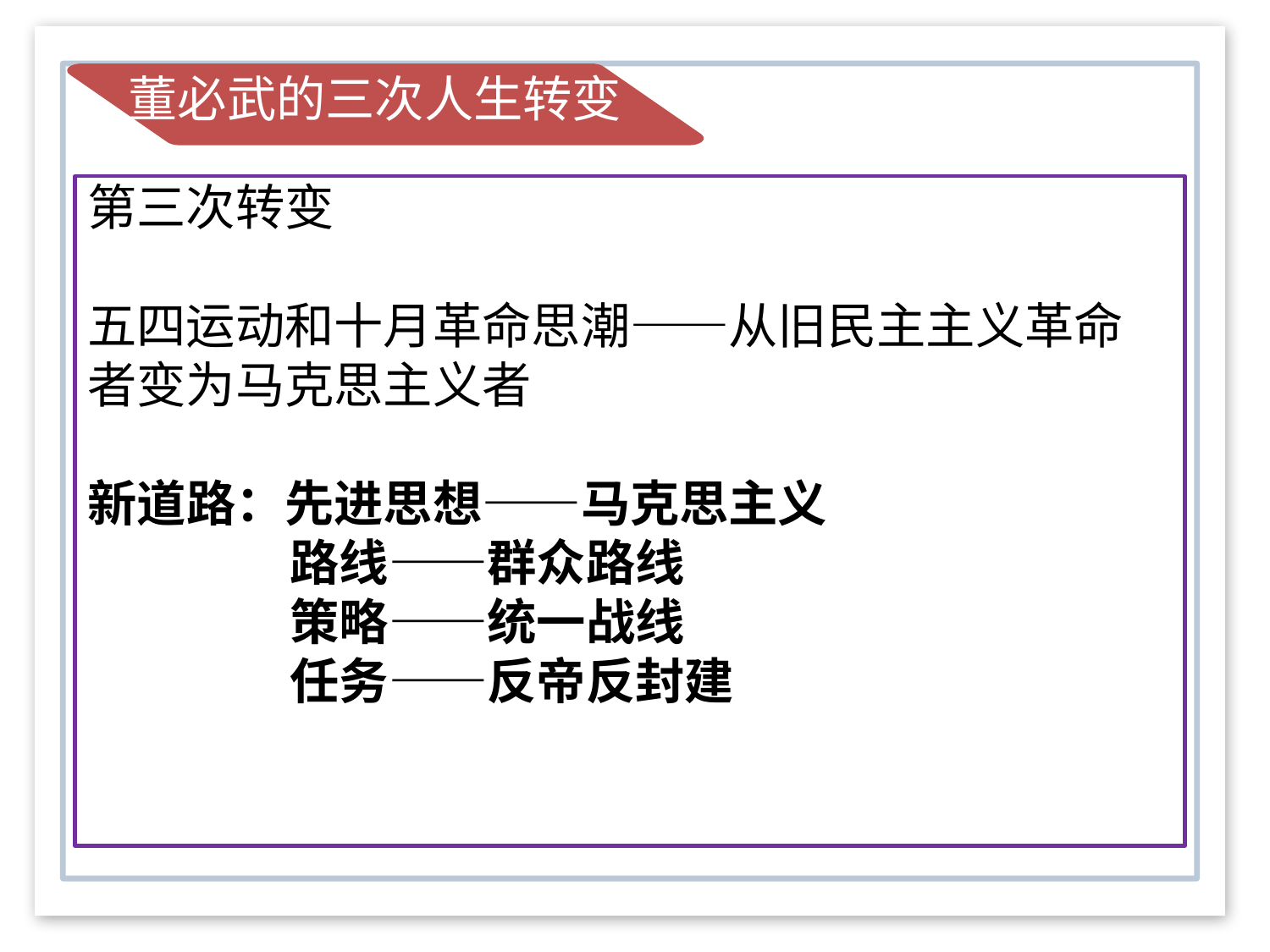

董必武的三次人生转变
第三次转变

五四运动和十月革命思潮——从旧民主主义革命者变为马克思主义者

新道路：先进思想——马克思主义
                 路线——群众路线
                 策略——统一战线
                 任务——反帝反封建